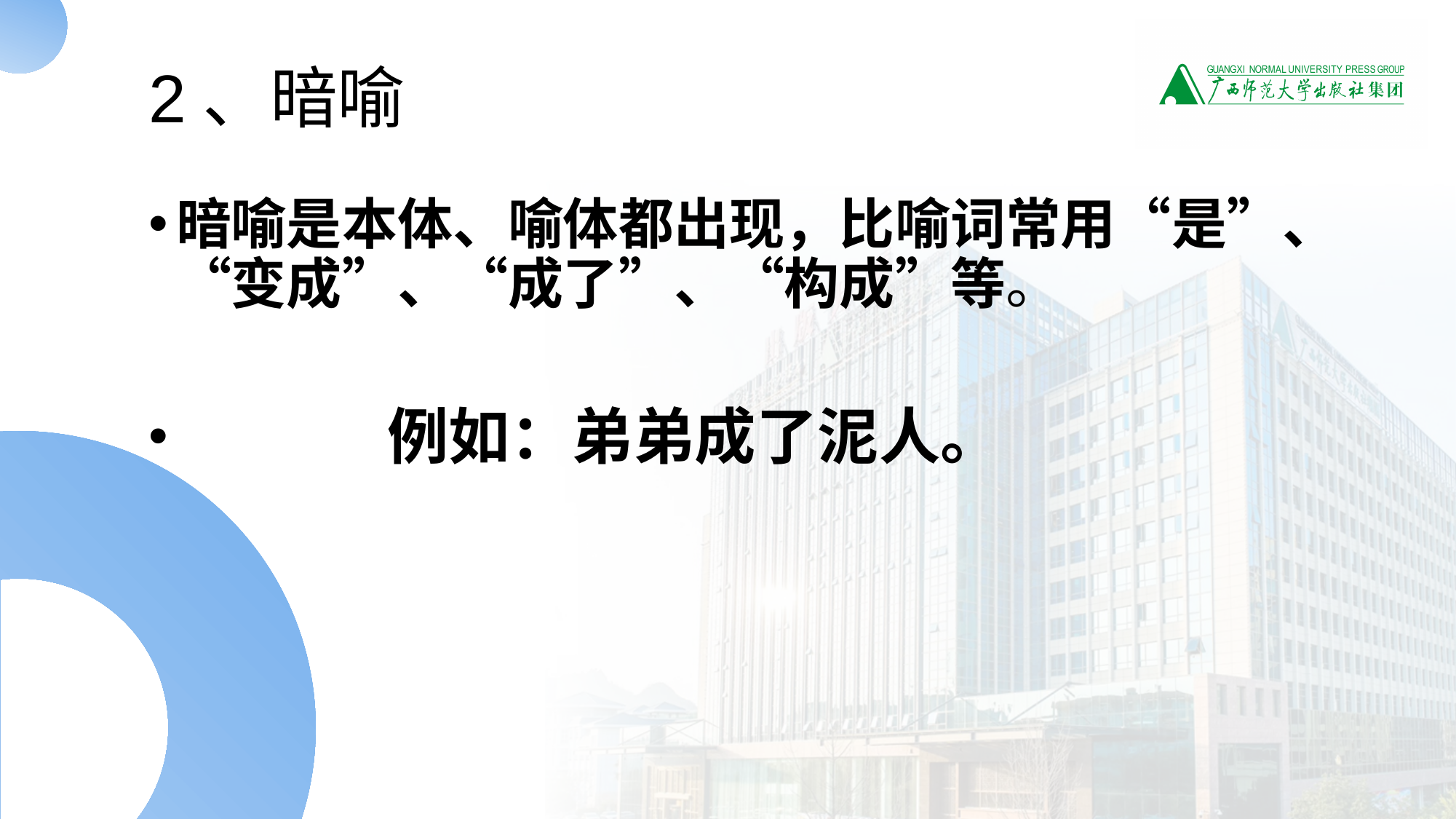

# 2、暗喻
暗喻是本体、喻体都出现，比喻词常用“是”、“变成”、“成了”、“构成”等。

                例如：弟弟成了泥人。